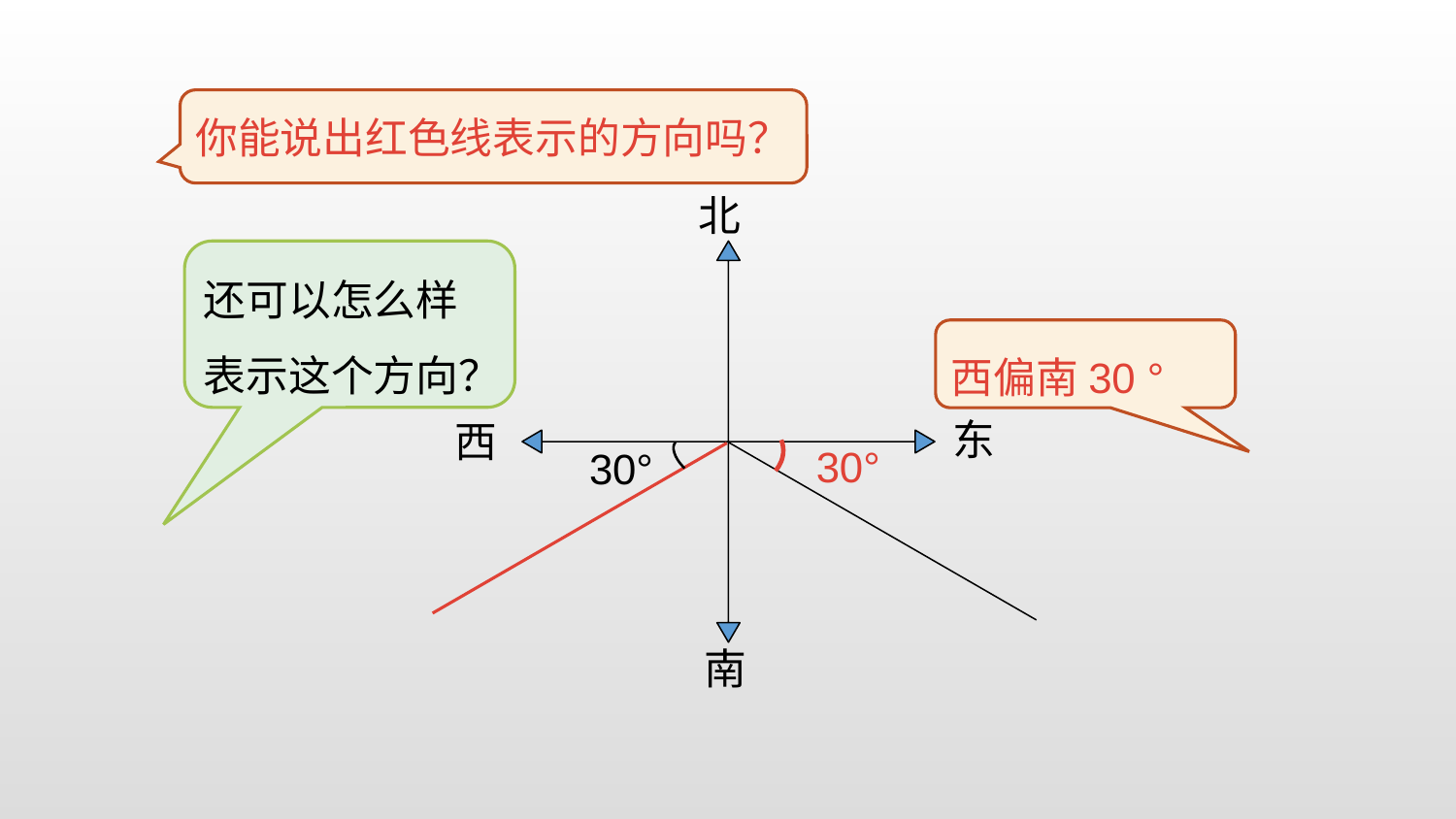

你能说出红色线表示的方向吗？
北
还可以怎么样表示这个方向？

西偏南30 °
东
西

30°
30°

南